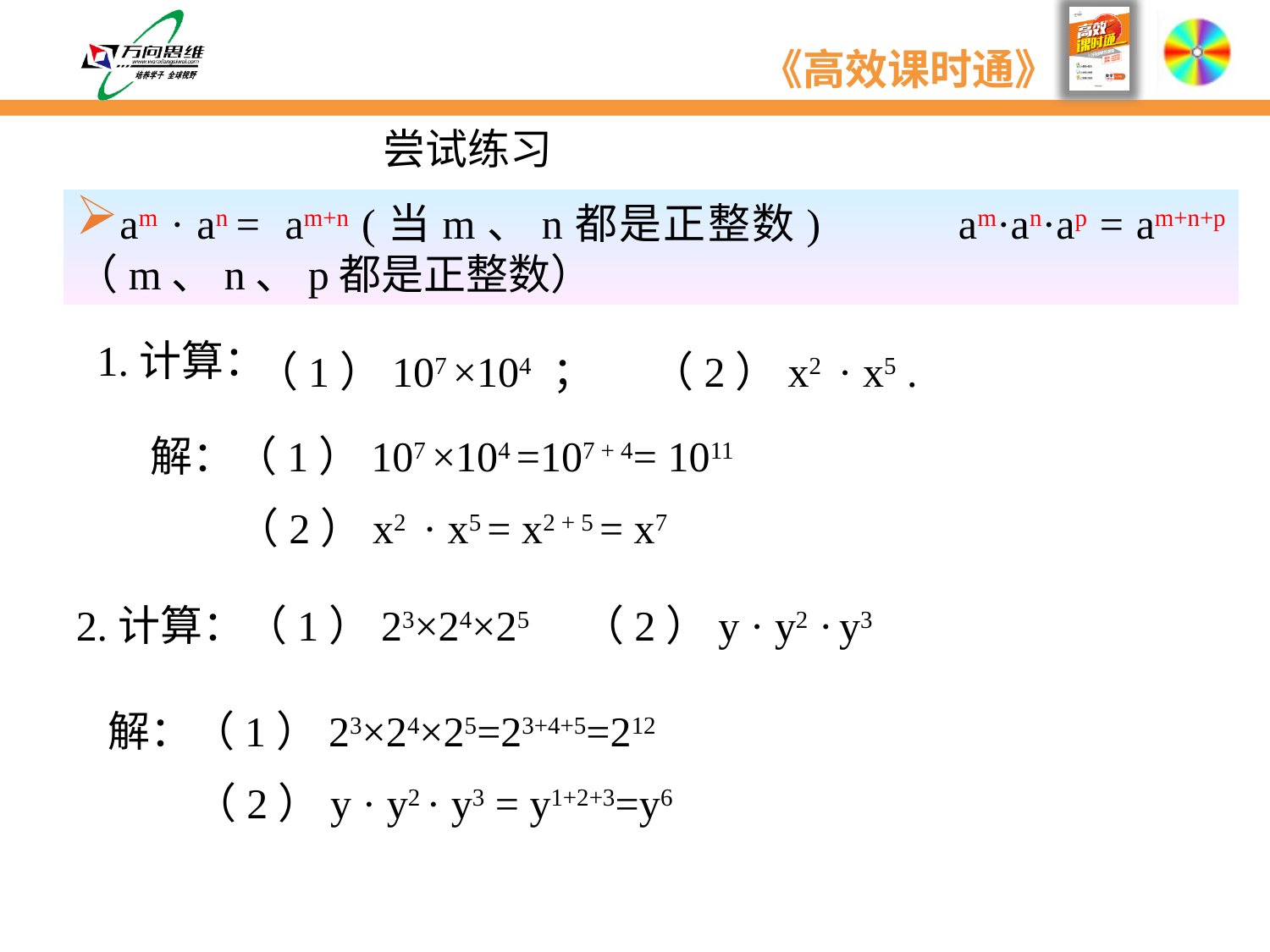

尝试练习
am · an =  am+n (当m、n都是正整数)           am·an·ap = am+n+p （m、n、p都是正整数）
1.计算：
（1）107 ×104 ；      （2）x2  · x5 .
解：（1）107 ×104 =107 + 4= 1011
        （2）x2  · x5 = x2 + 5 = x7
2.计算：（1）23×24×25    （2）y · y2 · y3
解：（1）23×24×25=23+4+5=212
        （2）y · y2 · y3 = y1+2+3=y6